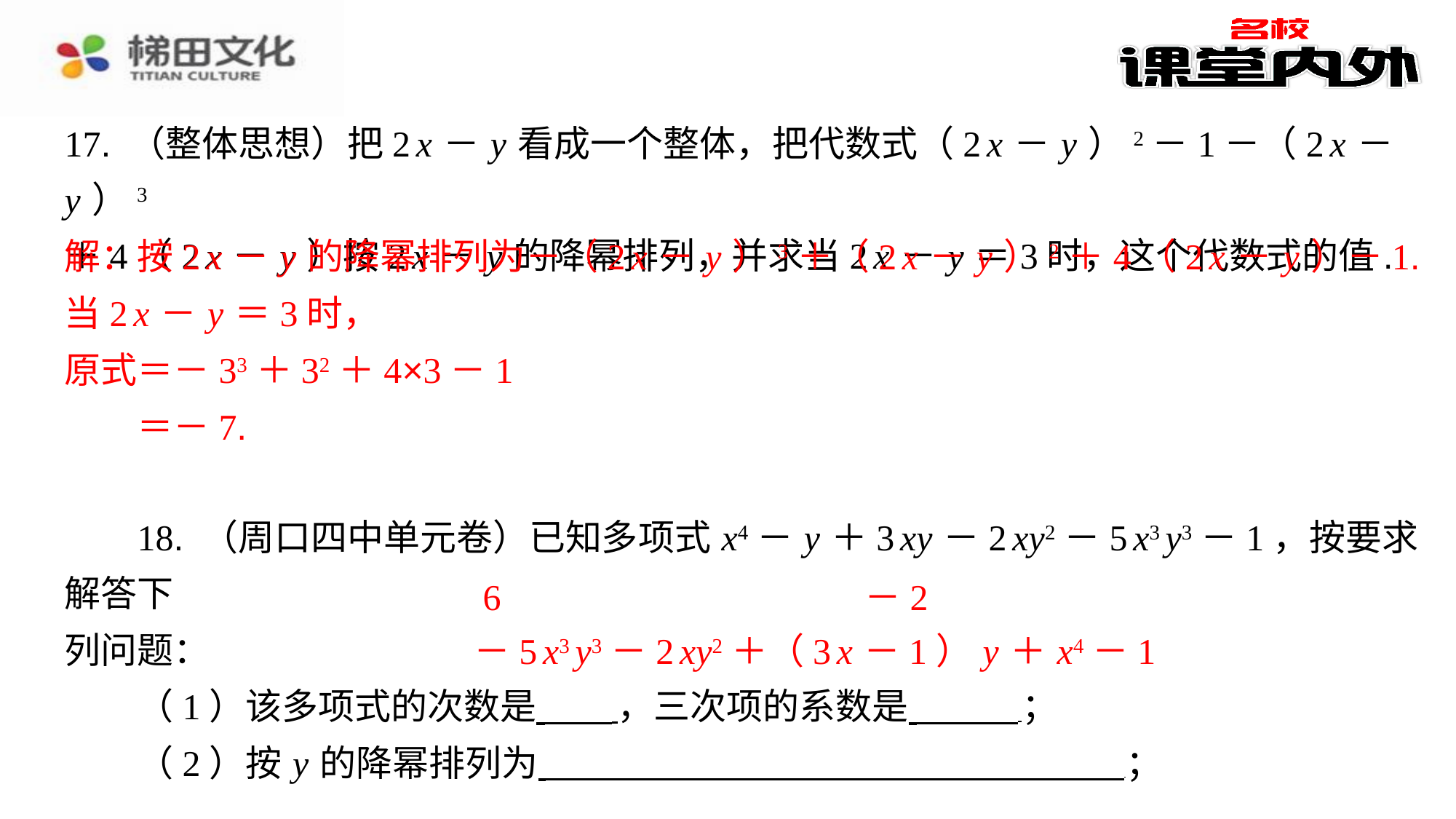

17. （整体思想）把2 x － y 看成一个整体，把代数式（2 x － y ）2－1－（2 x － y ）3
＋4（2 x － y ）按2 x － y 的降幂排列，并求当2 x － y ＝3时，这个代数式的值.
解：按2 x － y 的降幂排列为－（2 x － y ）3＋（2 x － y ）2＋4（2 x － y ）－1.
当2 x － y ＝3时，
原式＝－33＋32＋4×3－1
＝－7.
18. （周口四中单元卷）已知多项式 x4－ y ＋3 xy －2 xy2－5 x3 y3－1，按要求解答下
列问题：
（1）该多项式的次数是            ，三次项的系数是                 ⁠；
（2）按 y 的降幂排列为                                                                                        ⁠；
解：按2 x － y 的降幂排列为－（2 x － y ）3＋（2 x － y ）2＋4（2 x － y ）－1.
当2 x － y ＝3时，
原式＝－33＋32＋4×3－1
＝－7.
6
－2
－5 x3 y3－2 xy2＋（3 x －1） y ＋ x4－1